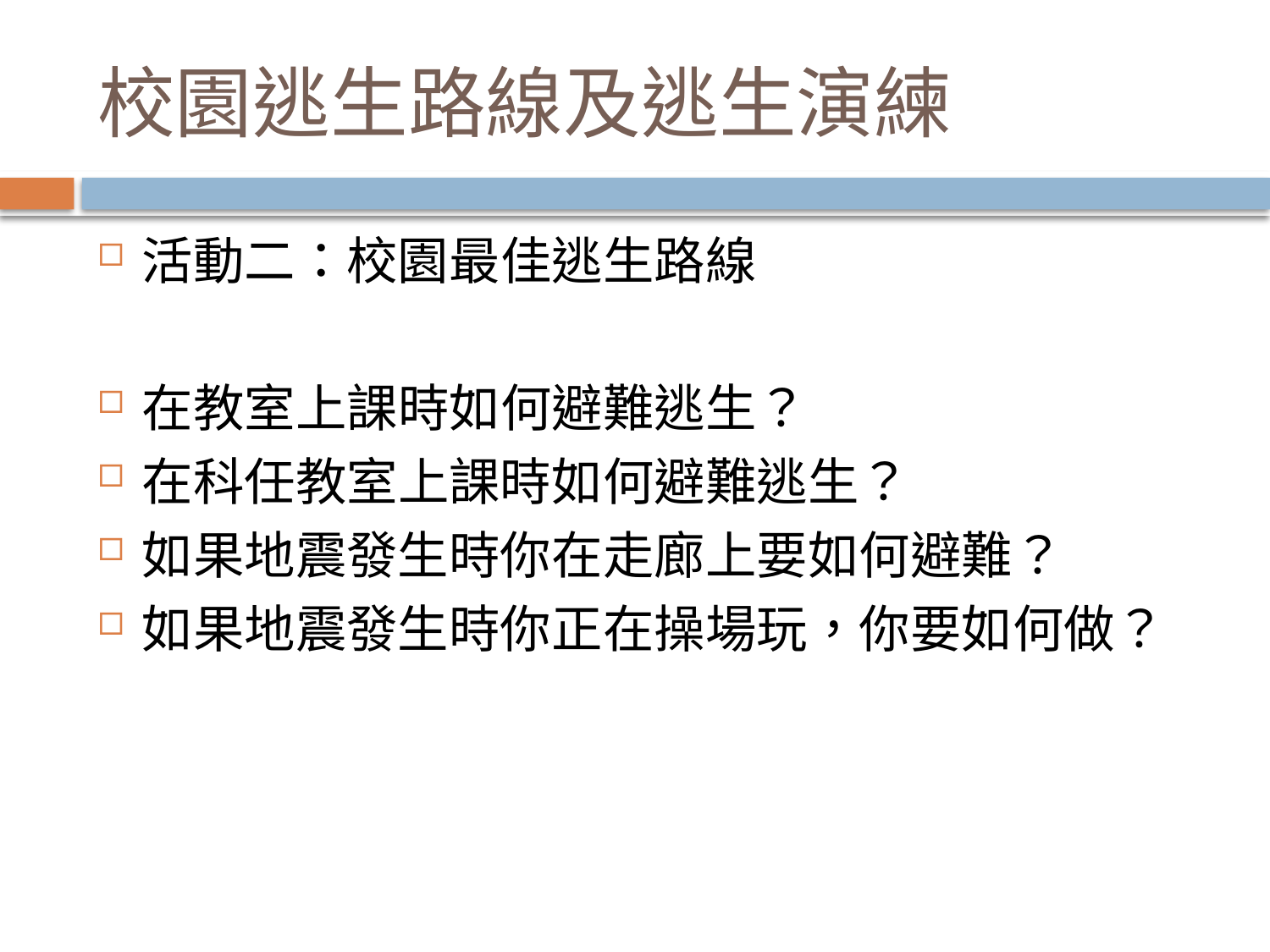

# 校園逃生路線及逃生演練
活動二：校園最佳逃生路線

在教室上課時如何避難逃生？
在科任教室上課時如何避難逃生？
如果地震發生時你在走廊上要如何避難？
如果地震發生時你正在操場玩，你要如何做？